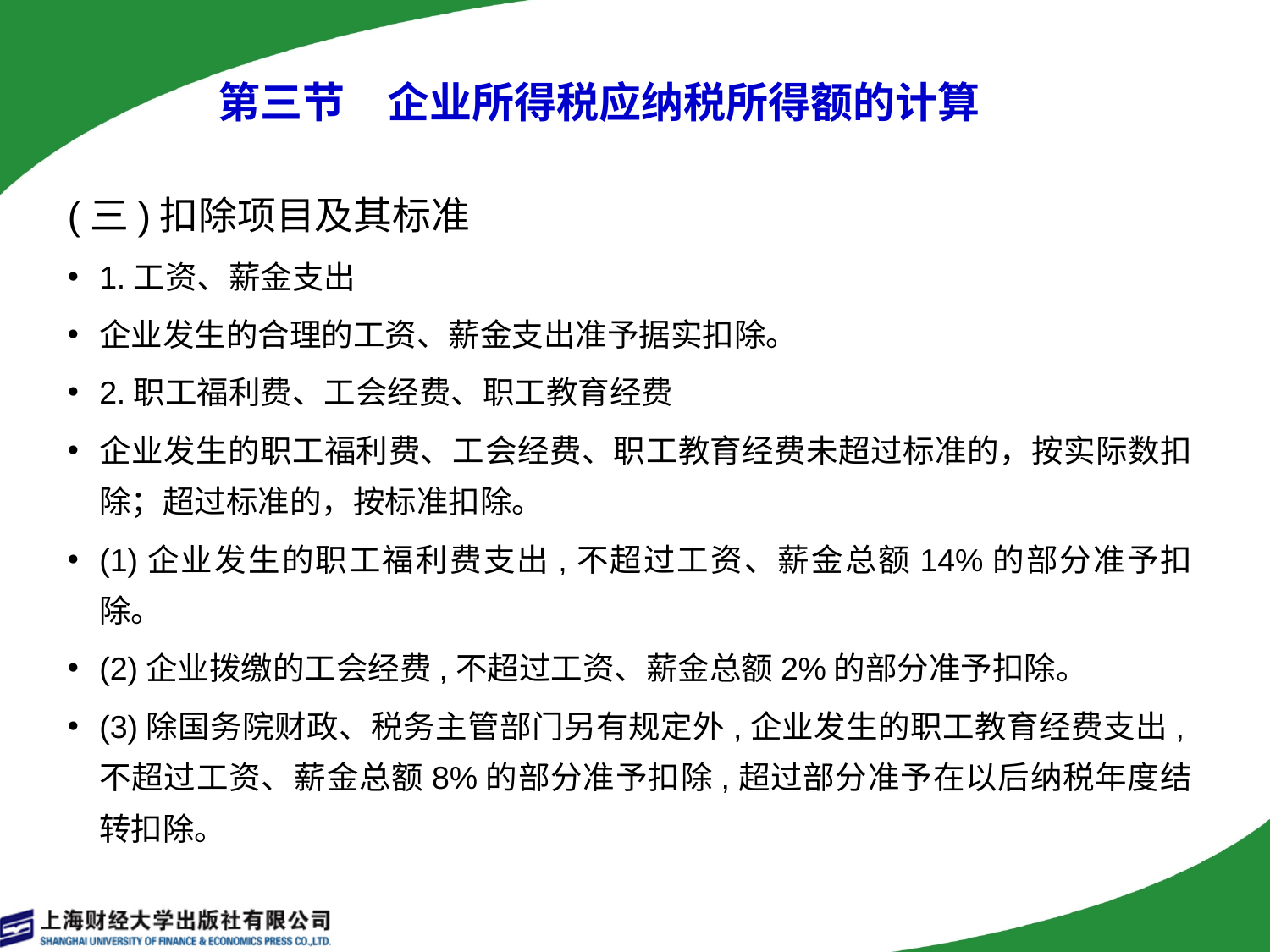

第三节　企业所得税应纳税所得额的计算
(三)扣除项目及其标准
1.工资、薪金支出
企业发生的合理的工资、薪金支出准予据实扣除。
2.职工福利费、工会经费、职工教育经费
企业发生的职工福利费、工会经费、职工教育经费未超过标准的，按实际数扣除；超过标准的，按标准扣除。
(1)企业发生的职工福利费支出,不超过工资、薪金总额14%的部分准予扣除。
(2)企业拨缴的工会经费,不超过工资、薪金总额2%的部分准予扣除。
(3)除国务院财政、税务主管部门另有规定外,企业发生的职工教育经费支出,不超过工资、薪金总额8%的部分准予扣除,超过部分准予在以后纳税年度结转扣除。